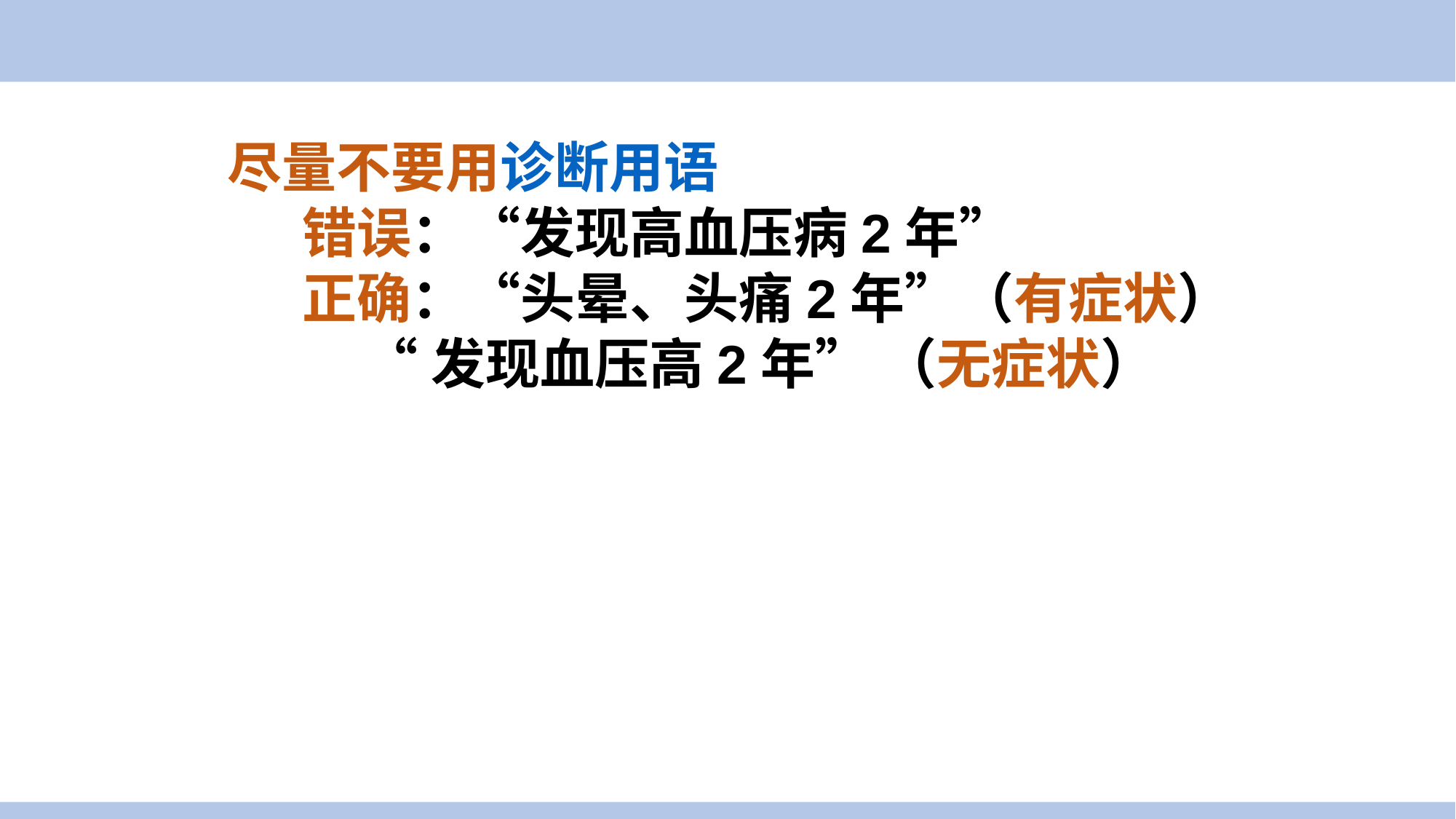

尽量不要用诊断用语
     错误：“发现高血压病2年”
     正确：“头晕、头痛2年”（有症状）
           “发现血压高2年” （无症状）
案例导入